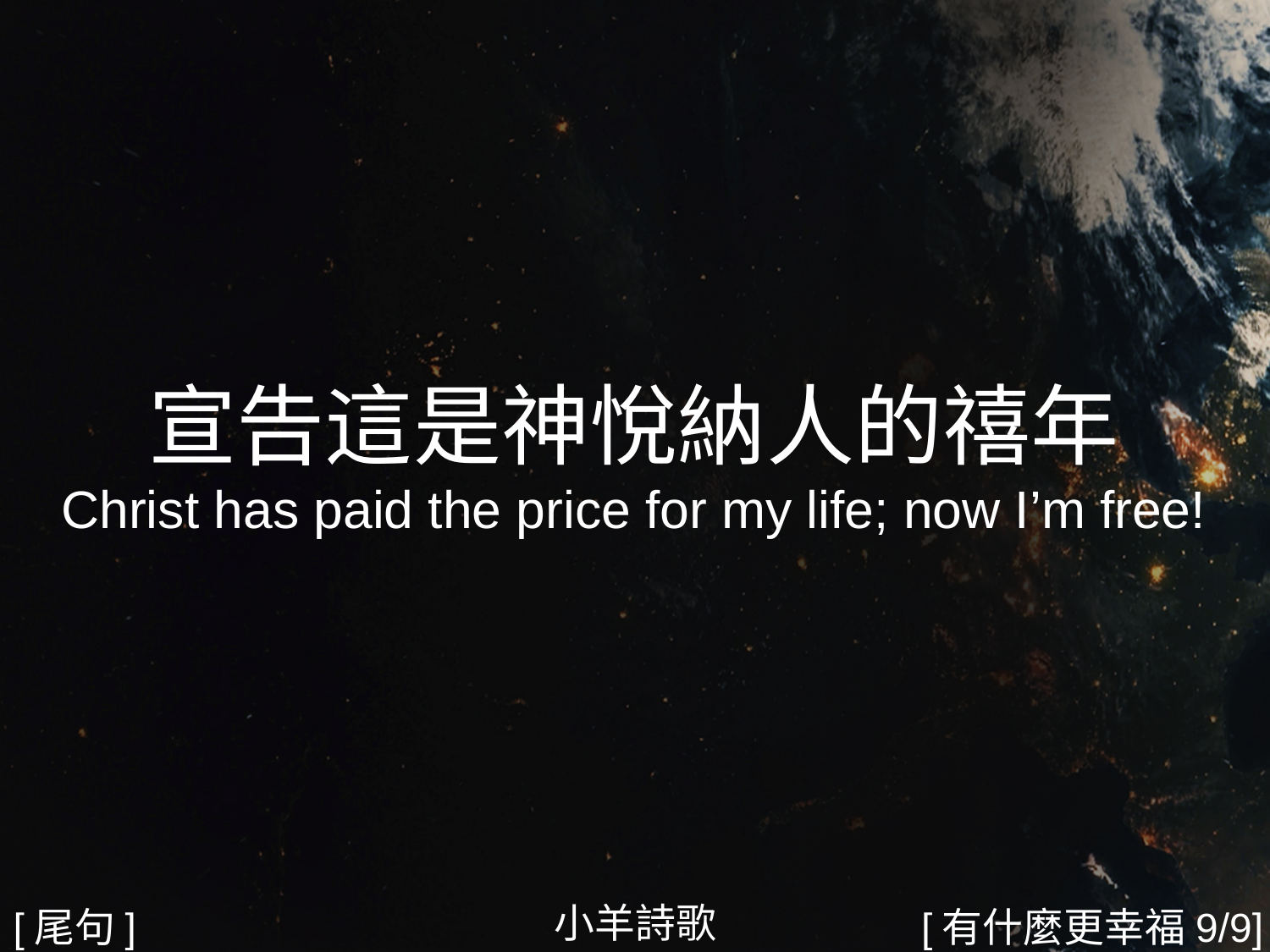

宣告這是神悅納人的禧年
Christ has paid the price for my life; now I’m free!

#

小羊詩歌
[尾句]
[有什麼更幸福9/9]